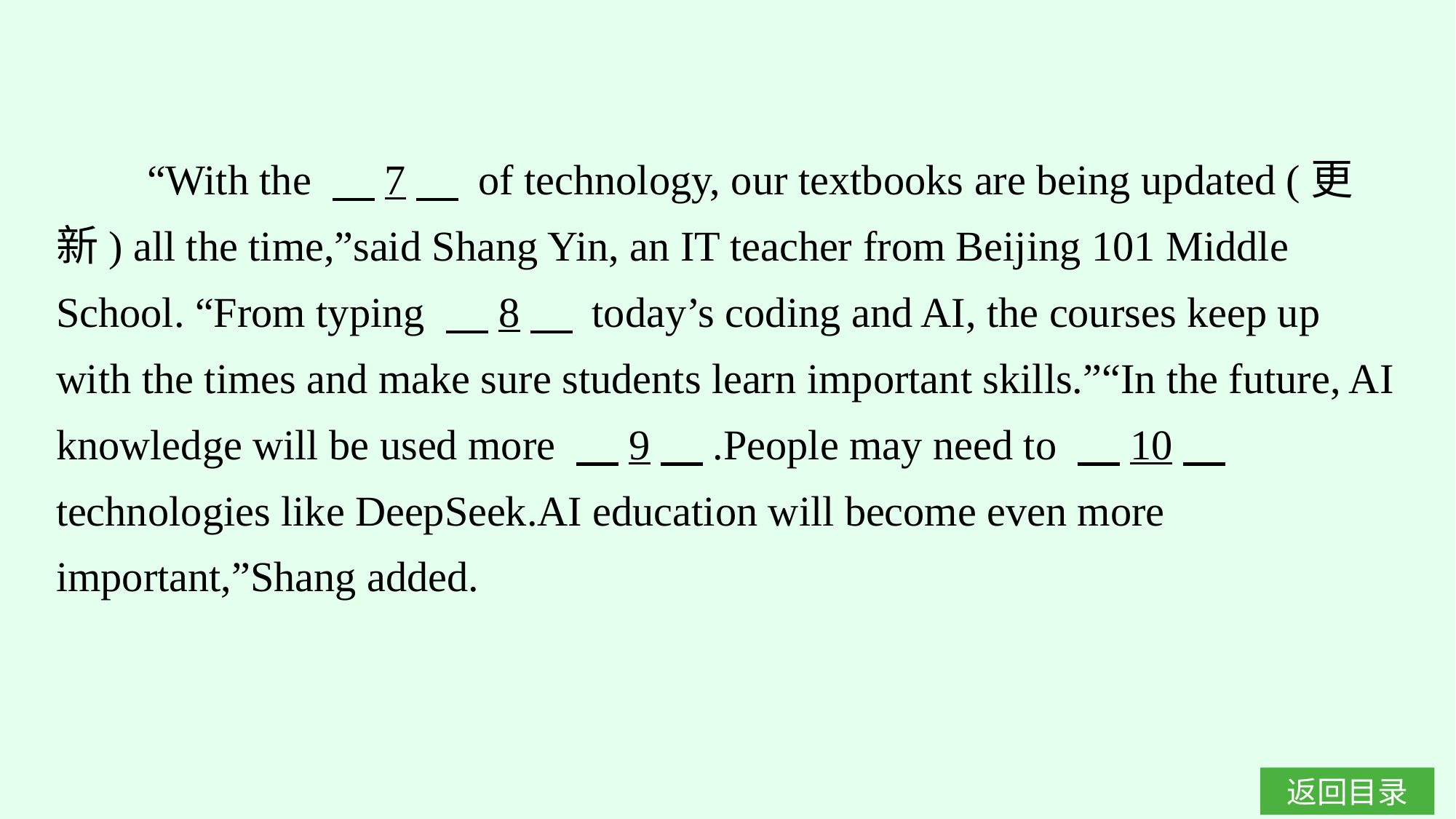

“With the 　7　 of technology, our textbooks are being updated (更新) all the time,”said Shang Yin, an IT teacher from Beijing 101 Middle School. “From typing 　8　 today’s coding and AI, the courses keep up with the times and make sure students learn important skills.”“In the future, AI knowledge will be used more 　9　.People may need to 　10　 technologies like DeepSeek.AI education will become even more important,”Shang added.